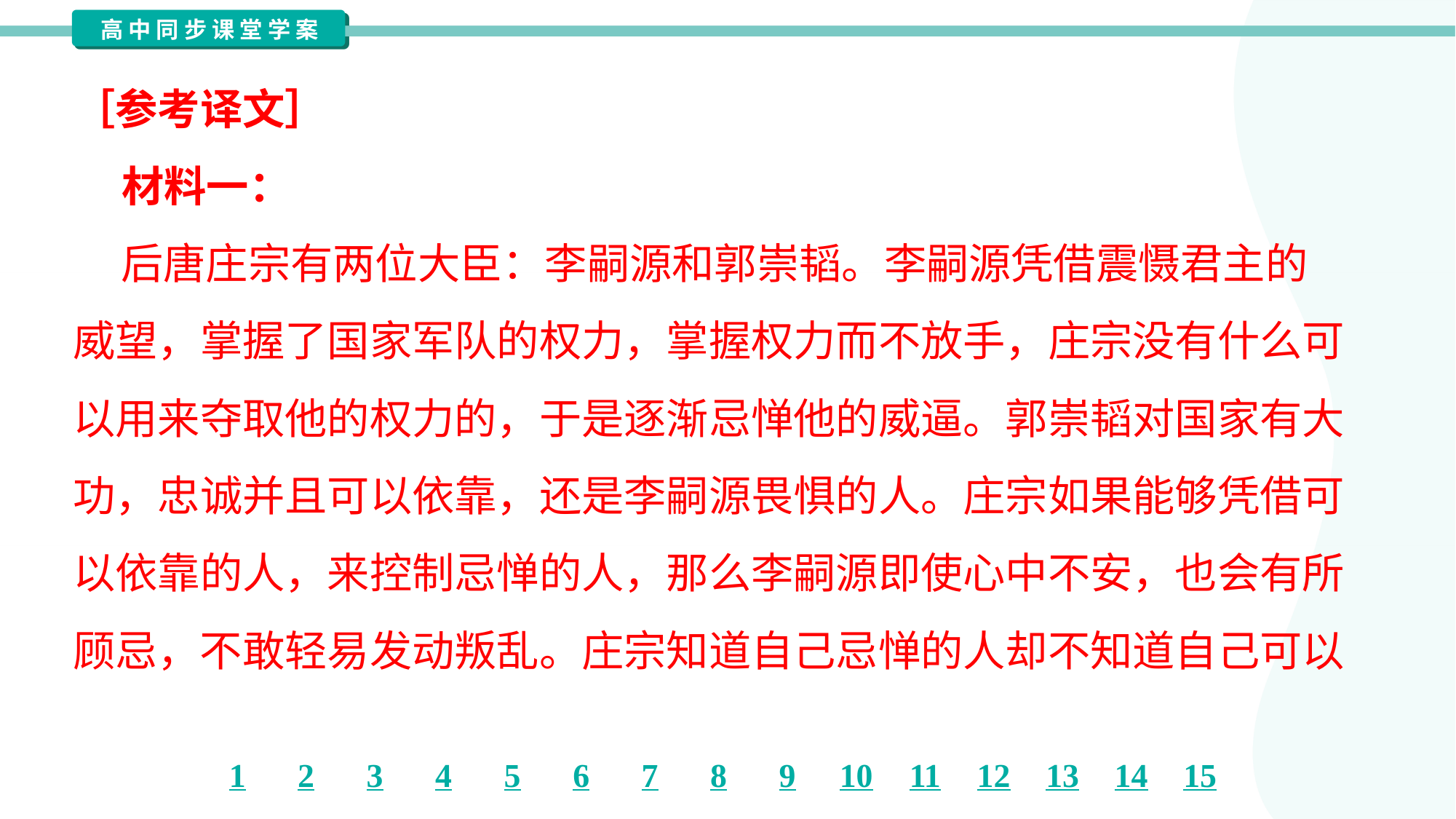

［参考译文］
    材料一：
    后唐庄宗有两位大臣：李嗣源和郭崇韬。李嗣源凭借震慑君主的
威望，掌握了国家军队的权力，掌握权力而不放手，庄宗没有什么可
以用来夺取他的权力的，于是逐渐忌惮他的威逼。郭崇韬对国家有大
功，忠诚并且可以依靠，还是李嗣源畏惧的人。庄宗如果能够凭借可
以依靠的人，来控制忌惮的人，那么李嗣源即使心中不安，也会有所
顾忌，不敢轻易发动叛乱。庄宗知道自己忌惮的人却不知道自己可以